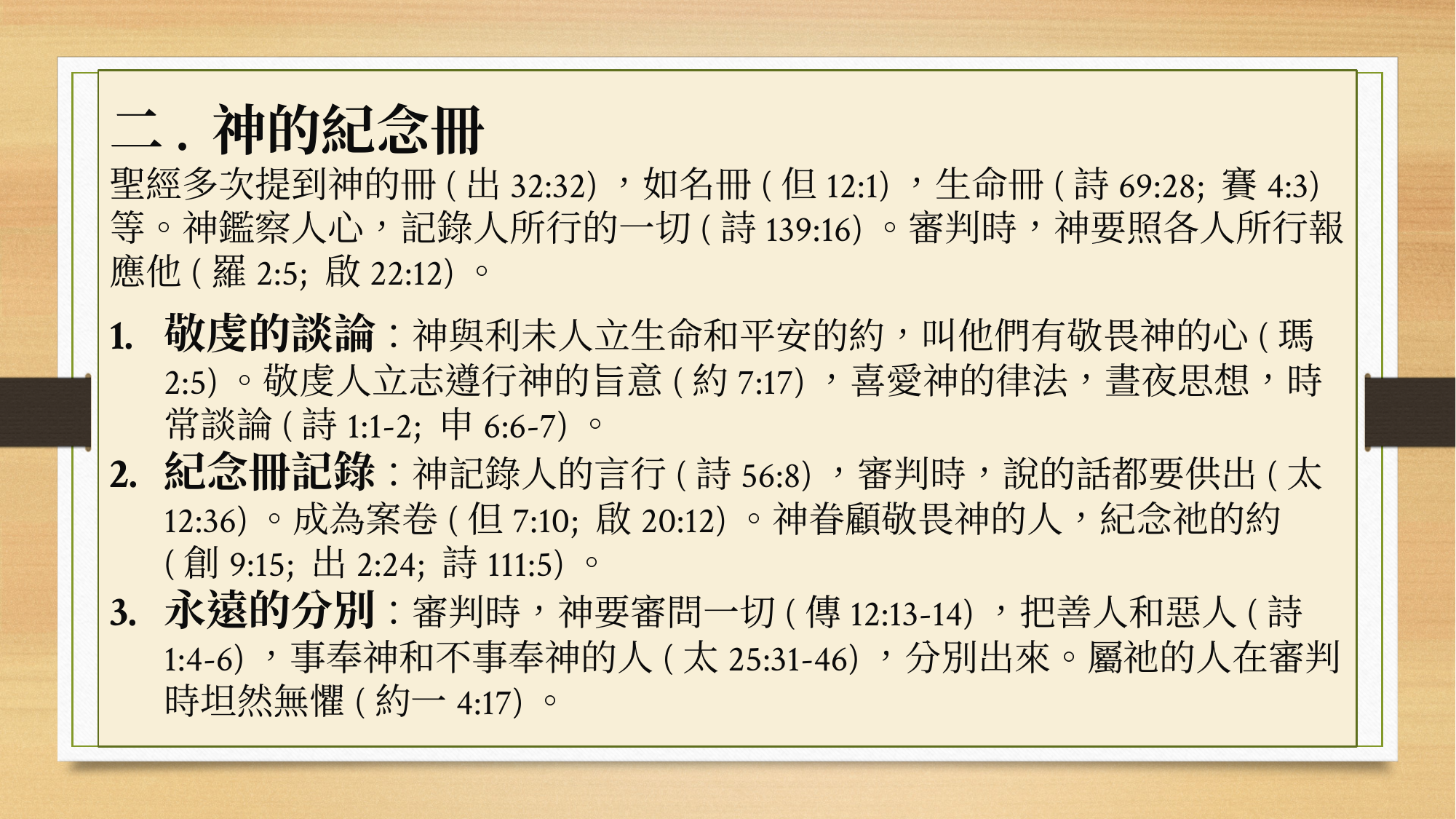

二. 神的紀念冊
聖經多次提到神的冊(出32:32)，如名冊(但12:1)，生命冊(詩69:28; 賽4:3)等。神鑑察人心，記錄人所行的一切(詩139:16)。審判時，神要照各人所行報應他(羅2:5; 啟22:12)。

敬虔的談論：神與利未人立生命和平安的約，叫他們有敬畏神的心(瑪2:5)。敬虔人立志遵行神的旨意(約7:17)，喜愛神的律法，晝夜思想，時常談論(詩1:1-2; 申6:6-7)。
紀念冊記錄：神記錄人的言行(詩56:8)，審判時，說的話都要供出(太12:36)。成為案卷(但7:10; 啟20:12)。神眷顧敬畏神的人，紀念祂的約(創9:15; 出2:24; 詩111:5)。
永遠的分別：審判時，神要審問一切(傳12:13-14)，把善人和惡人(詩1:4-6)，事奉神和不事奉神的人(太25:31-46)，分別出來。屬祂的人在審判時坦然無懼(約一4:17)。
#